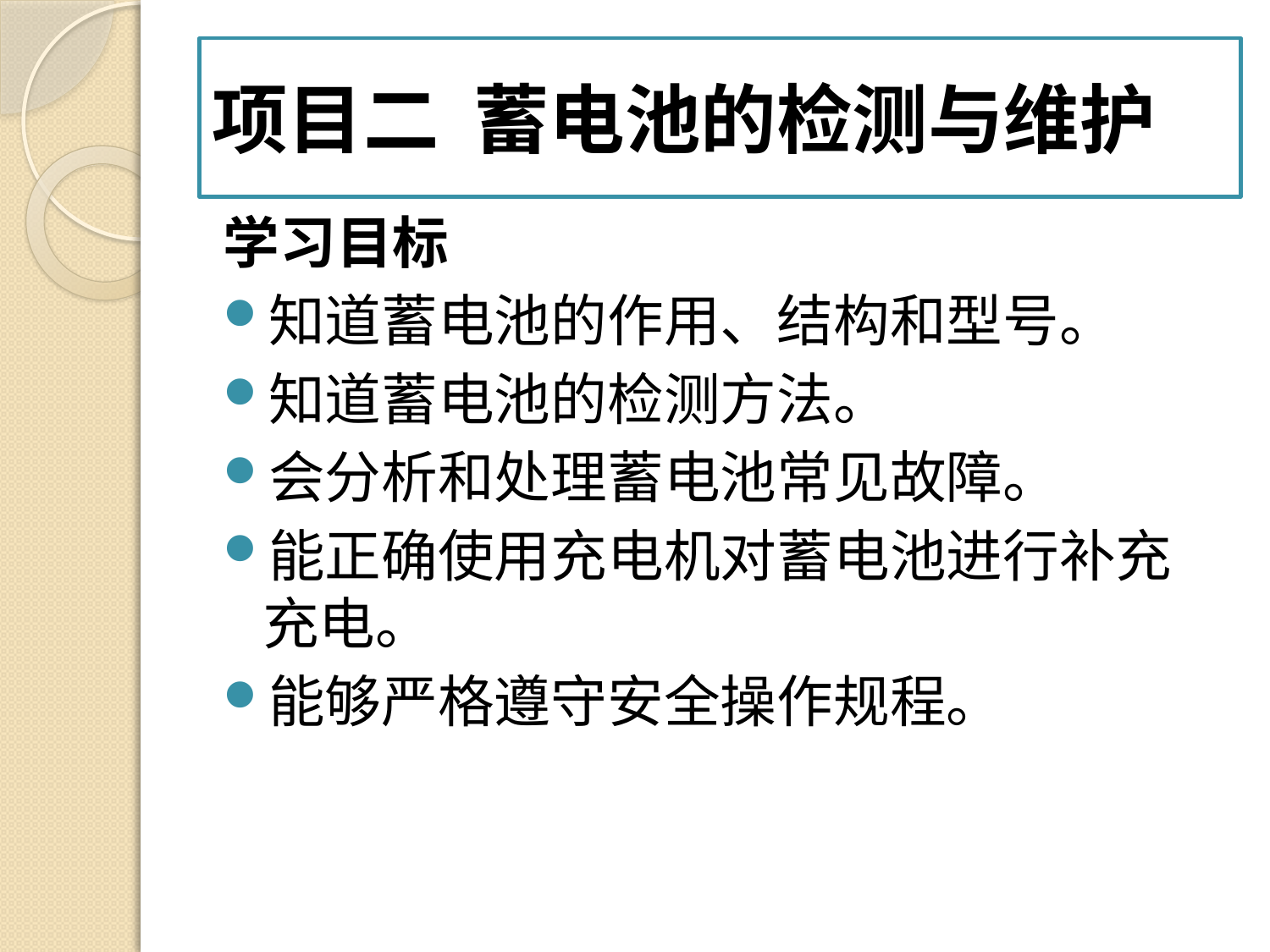

# 项目二  蓄电池的检测与维护
学习目标
知道蓄电池的作用、结构和型号。
知道蓄电池的检测方法。
会分析和处理蓄电池常见故障。
能正确使用充电机对蓄电池进行补充充电。
能够严格遵守安全操作规程。